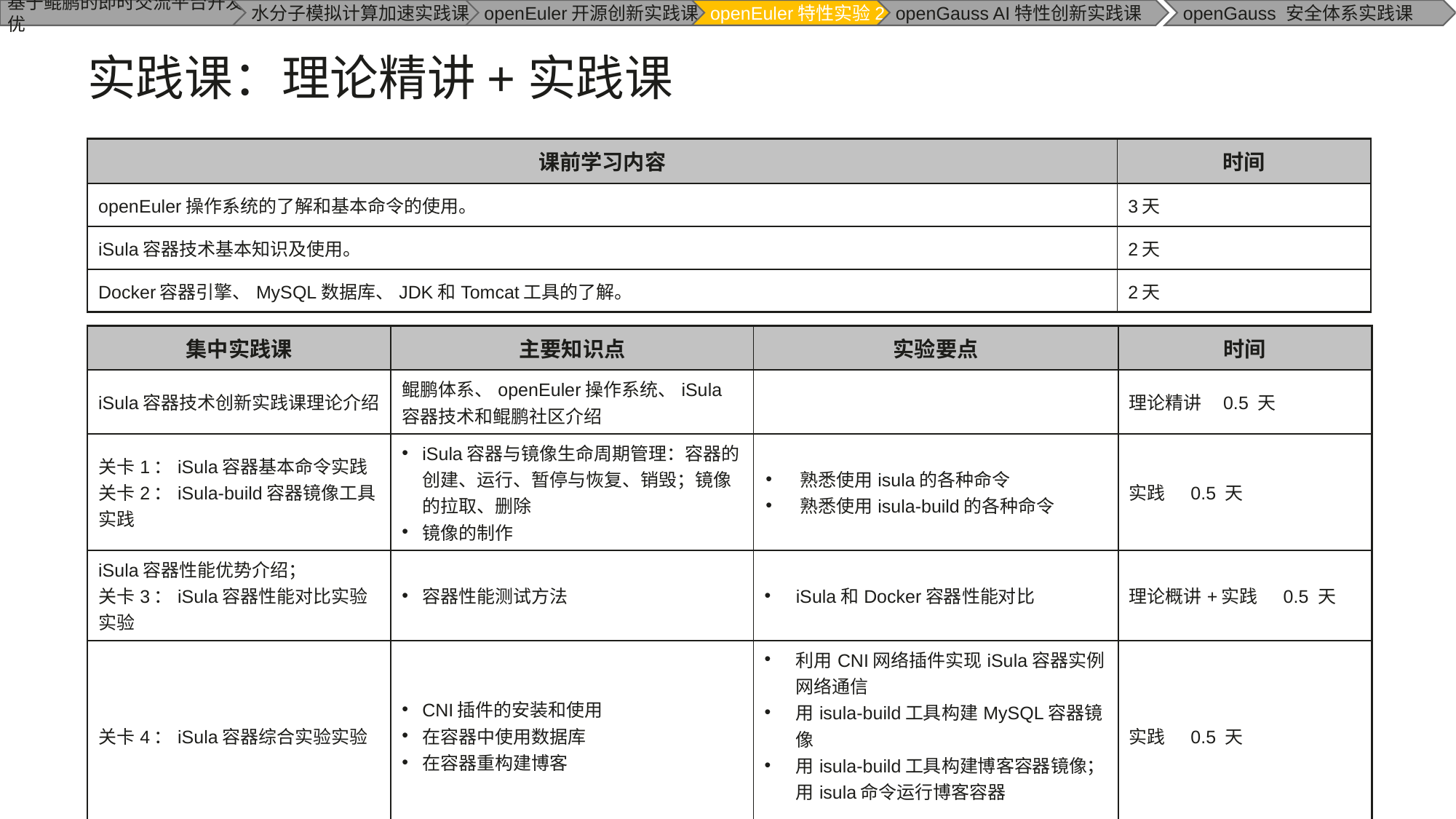

基于鲲鹏的即时交流平台开发及调优
水分子模拟计算加速实践课
openEuler开源创新实践课
openEuler特性实验2
openGauss AI特性创新实践课
openGauss 安全体系实践课
# 实践课：理论精讲+实践课
| 课前学习内容 | 时间 |
| --- | --- |
| openEuler操作系统的了解和基本命令的使用。 | 3天 |
| iSula容器技术基本知识及使用。 | 2天 |
| Docker容器引擎、MySQL数据库、JDK和Tomcat工具的了解。 | 2天 |
| 集中实践课 | 主要知识点 | 实验要点 | 时间 |
| --- | --- | --- | --- |
| iSula容器技术创新实践课理论介绍 | 鲲鹏体系、openEuler操作系统、iSula容器技术和鲲鹏社区介绍 |  | 理论精讲 0.5 天 |
| 关卡1：iSula容器基本命令实践 关卡2：iSula-build容器镜像工具实践 | iSula容器与镜像生命周期管理：容器的创建、运行、暂停与恢复、销毁；镜像的拉取、删除 镜像的制作 | 熟悉使用isula的各种命令 熟悉使用isula-build的各种命令 | 实践 0.5 天 |
| iSula容器性能优势介绍； 关卡3：iSula容器性能对比实验实验 | 容器性能测试方法 | iSula和Docker容器性能对比 | 理论概讲+实践 0.5 天 |
| 关卡4：iSula容器综合实验实验 | CNI插件的安装和使用 在容器中使用数据库 在容器重构建博客 | 利用CNI网络插件实现iSula容器实例网络通信 用isula-build工具构建MySQL容器镜像 用isula-build工具构建博客容器镜像；用isula命令运行博客容器 | 实践 0.5 天 |
| 课程总结 |  |  | 课堂或课后完成 |